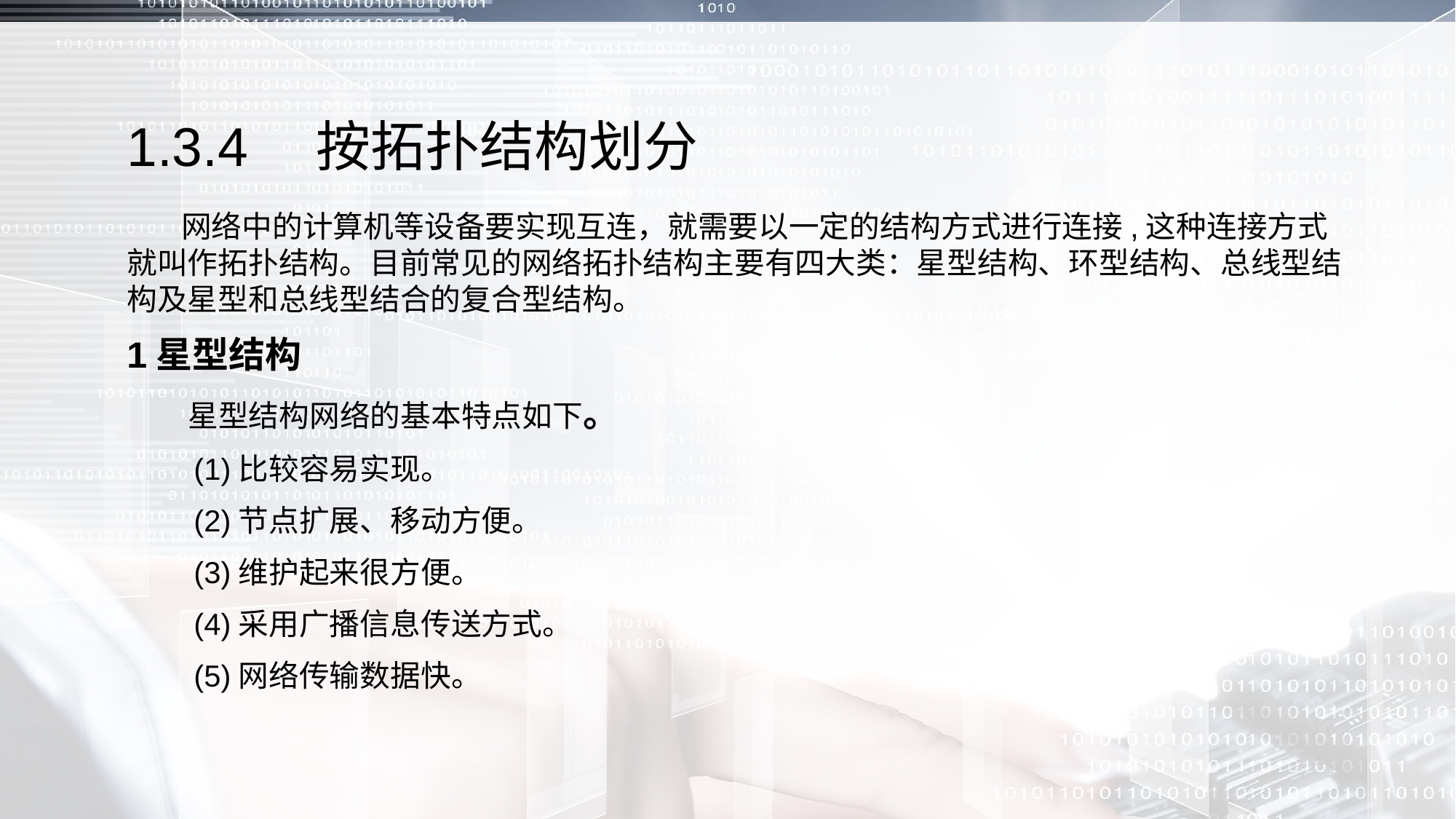

# 1.3.4　按拓扑结构划分
       网络中的计算机等设备要实现互连，就需要以一定的结构方式进行连接,这种连接方式就叫作拓扑结构。目前常见的网络拓扑结构主要有四大类：星型结构、环型结构、总线型结构及星型和总线型结合的复合型结构。
1星型结构
        星型结构网络的基本特点如下。
        (1)比较容易实现。
        (2)节点扩展、移动方便。
        (3)维护起来很方便。
        (4)采用广播信息传送方式。
        (5)网络传输数据快。